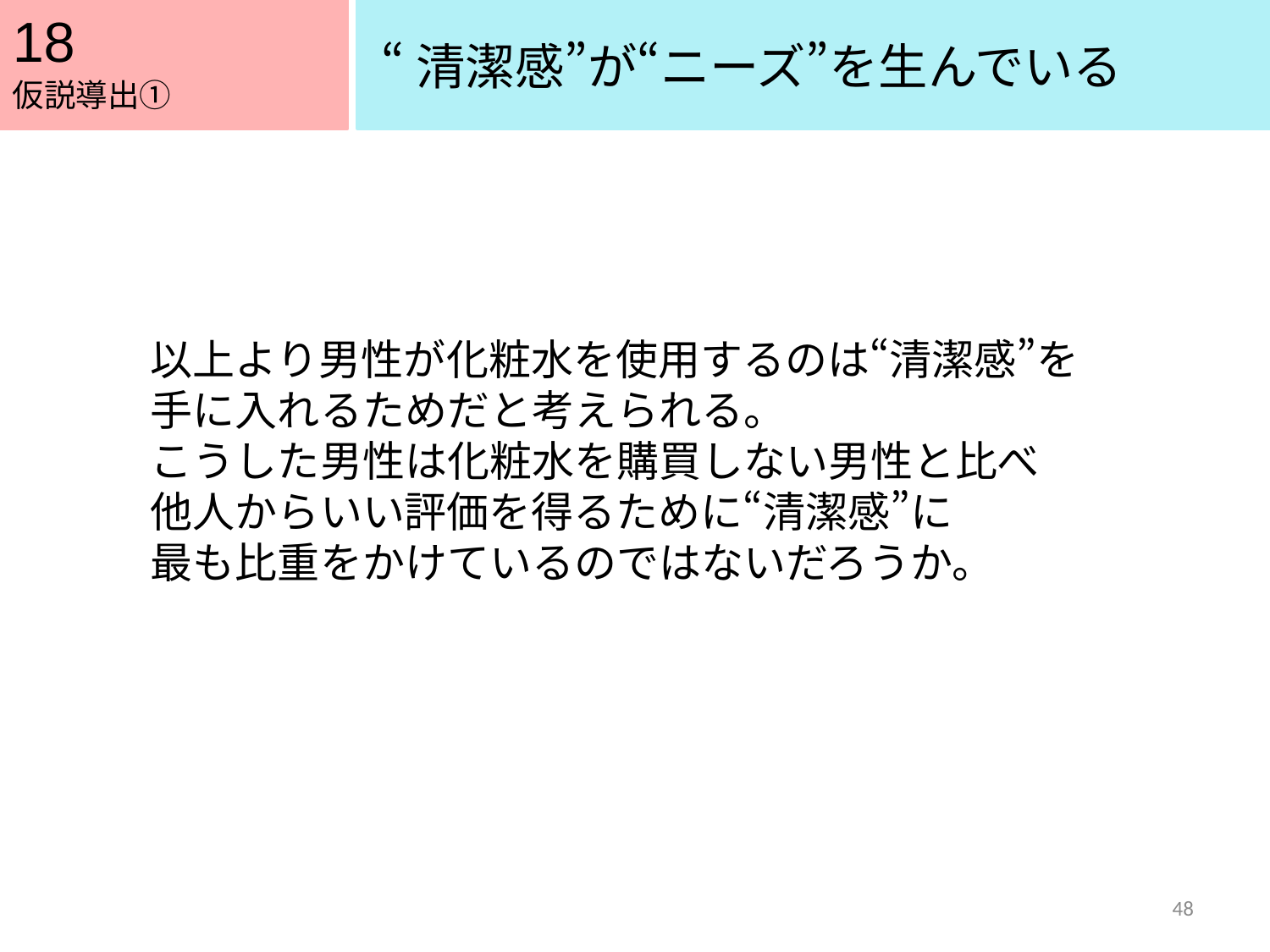

18

“清潔感”が“ニーズ”を生んでいる
仮説導出①
以上より男性が化粧水を使用するのは“清潔感”を
手に入れるためだと考えられる。
こうした男性は化粧水を購買しない男性と比べ
他人からいい評価を得るために“清潔感”に
最も比重をかけているのではないだろうか。
48